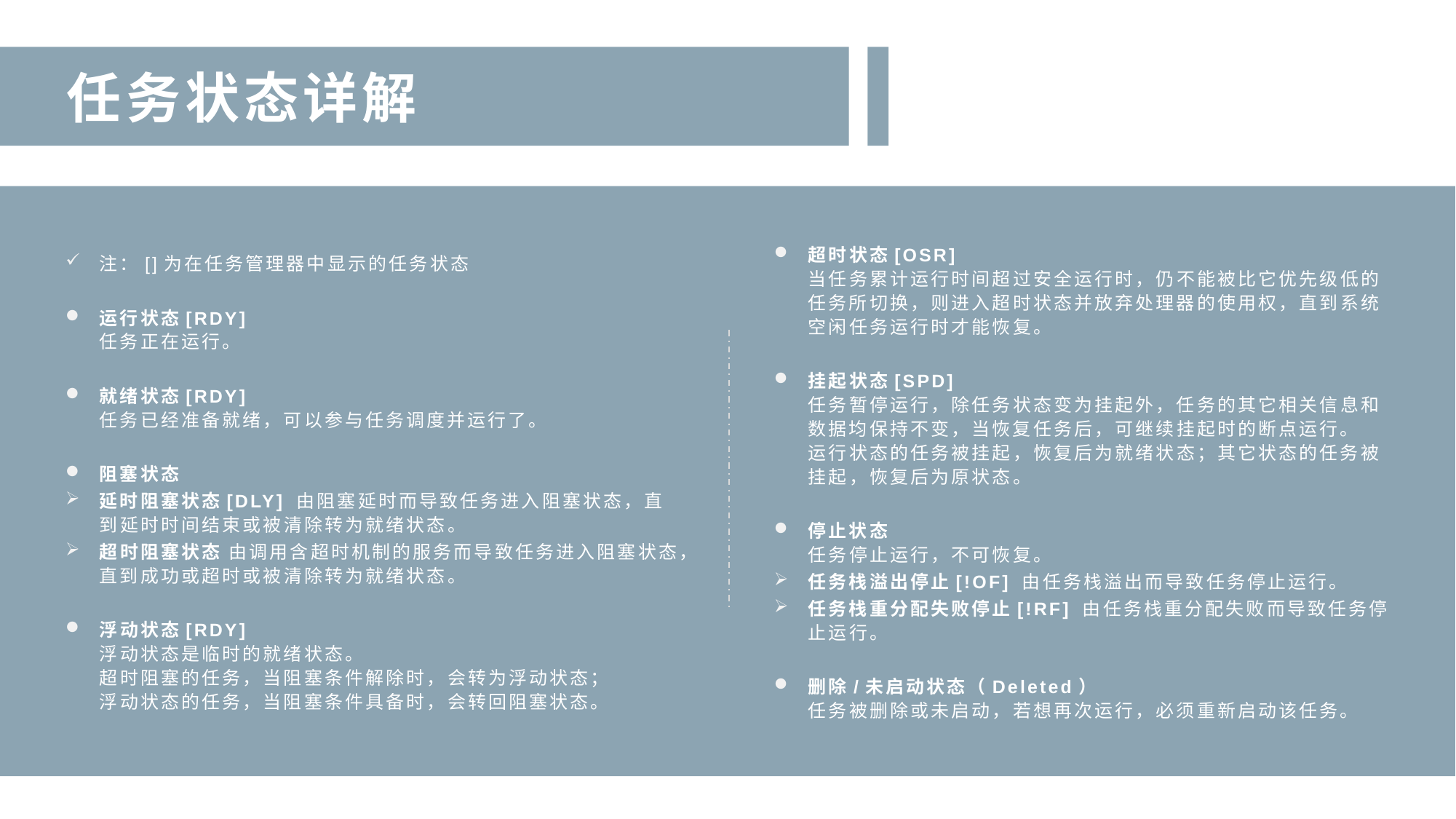

任务状态详解

注：[]为在任务管理器中显示的任务状态

运行状态[RDY]
任务正在运行。

就绪状态[RDY]
任务已经准备就绪，可以参与任务调度并运行了。

阻塞状态
延时阻塞状态[DLY] 由阻塞延时而导致任务进入阻塞状态，直到延时时间结束或被清除转为就绪状态。
超时阻塞状态 由调用含超时机制的服务而导致任务进入阻塞状态，直到成功或超时或被清除转为就绪状态。

浮动状态[RDY]
浮动状态是临时的就绪状态。
超时阻塞的任务，当阻塞条件解除时，会转为浮动状态；
浮动状态的任务，当阻塞条件具备时，会转回阻塞状态。
超时状态[OSR]
当任务累计运行时间超过安全运行时，仍不能被比它优先级低的任务所切换，则进入超时状态并放弃处理器的使用权，直到系统空闲任务运行时才能恢复。

挂起状态[SPD]
任务暂停运行，除任务状态变为挂起外，任务的其它相关信息和数据均保持不变，当恢复任务后，可继续挂起时的断点运行。
运行状态的任务被挂起，恢复后为就绪状态；其它状态的任务被挂起，恢复后为原状态。

停止状态
任务停止运行，不可恢复。
任务栈溢出停止[!OF] 由任务栈溢出而导致任务停止运行。
任务栈重分配失败停止[!RF] 由任务栈重分配失败而导致任务停止运行。

删除/未启动状态（Deleted）
任务被删除或未启动，若想再次运行，必须重新启动该任务。